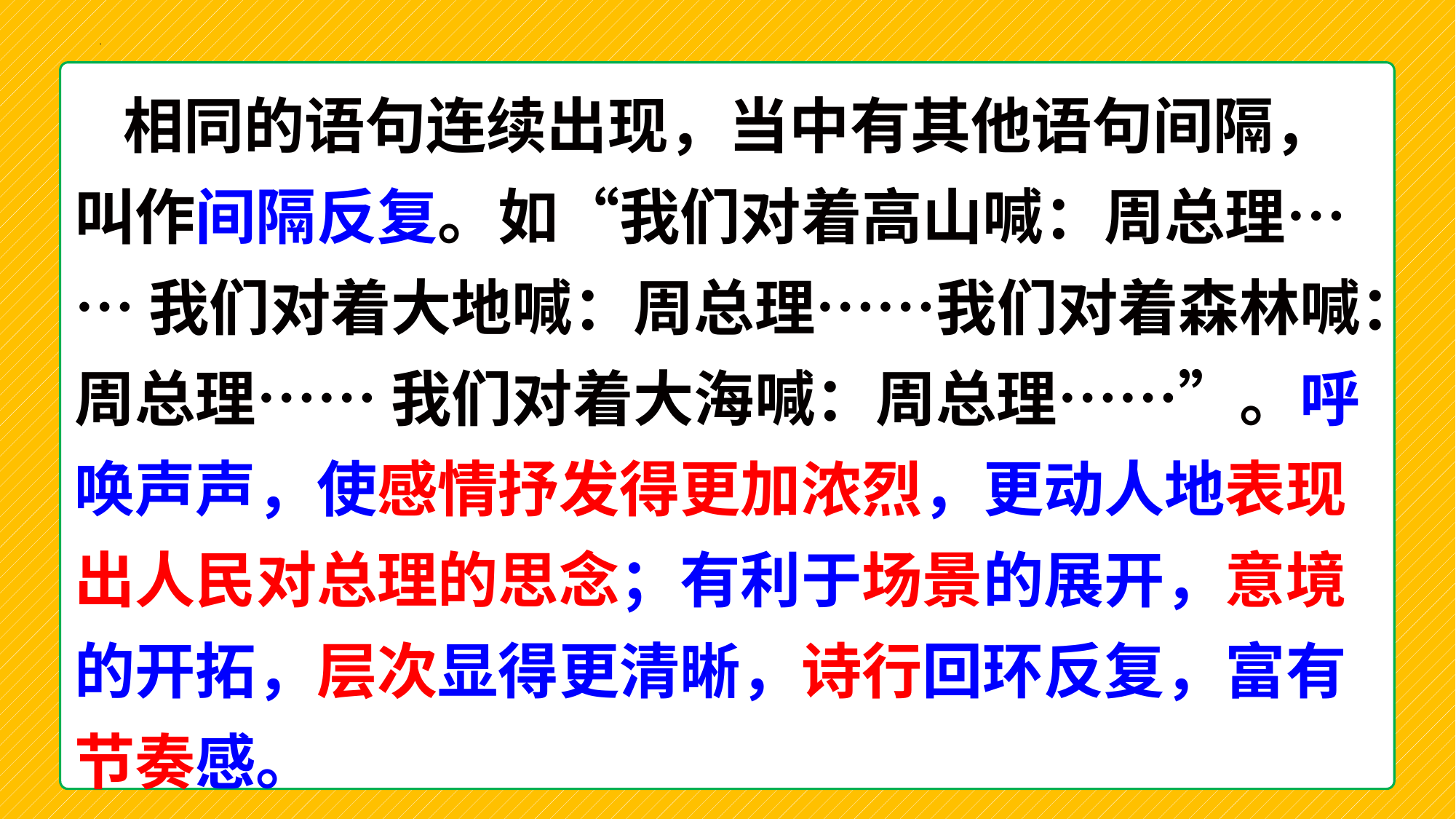

相同的语句连续出现，当中有其他语句间隔，叫作间隔反复。如“我们对着高山喊：周总理…… 我们对着大地喊：周总理……我们对着森林喊：周总理…… 我们对着大海喊：周总理……”。呼唤声声，使感情抒发得更加浓烈，更动人地表现出人民对总理的思念；有利于场景的展开，意境的开拓，层次显得更清晰，诗行回环反复，富有节奏感。